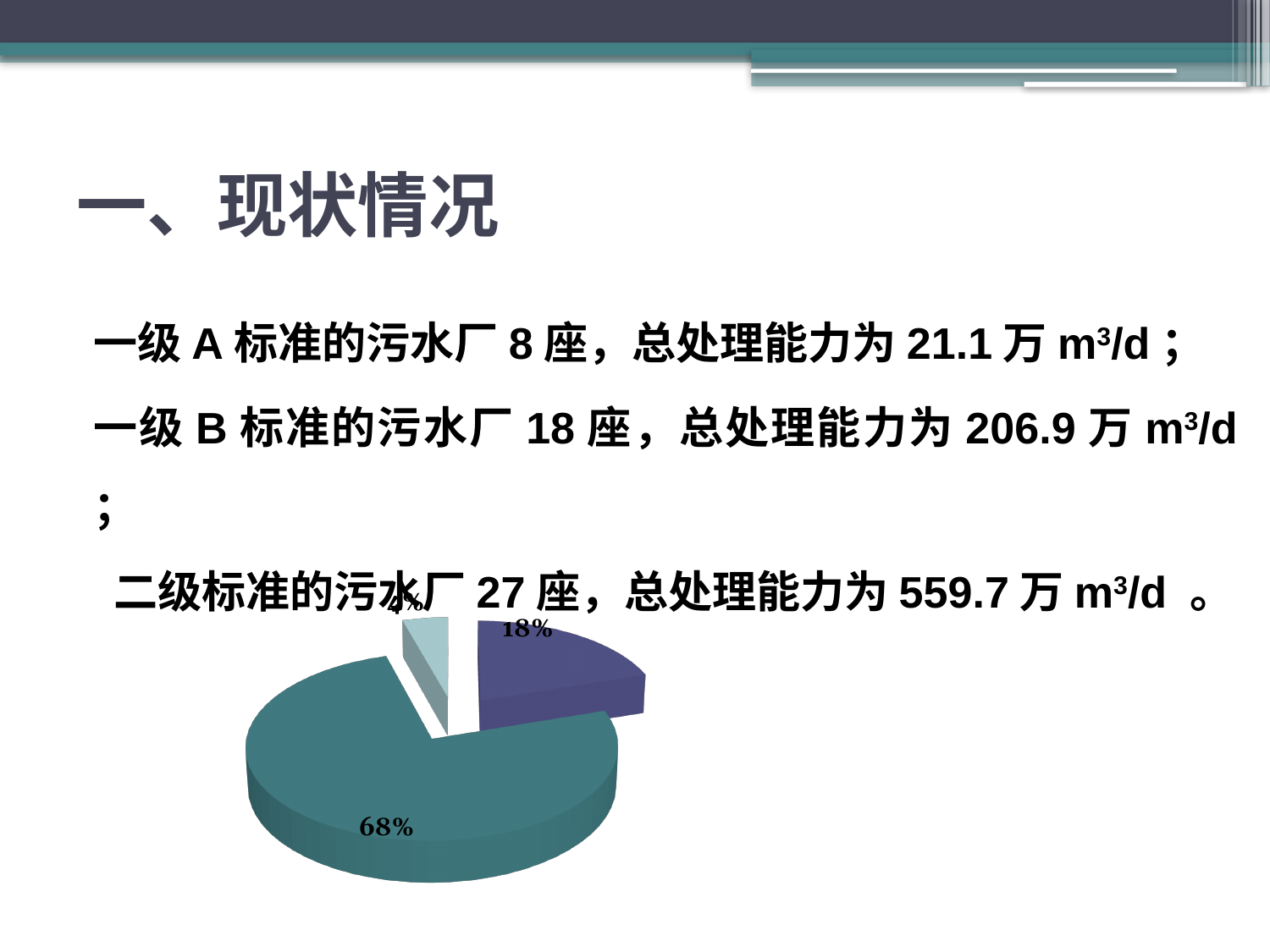

# 一、现状情况
一级A标准的污水厂8座，总处理能力为21.1万m3/d；
一级B标准的污水厂18座，总处理能力为206.9万m3/d ；
 二级标准的污水厂27座，总处理能力为559.7万m3/d 。

[unsupported chart]